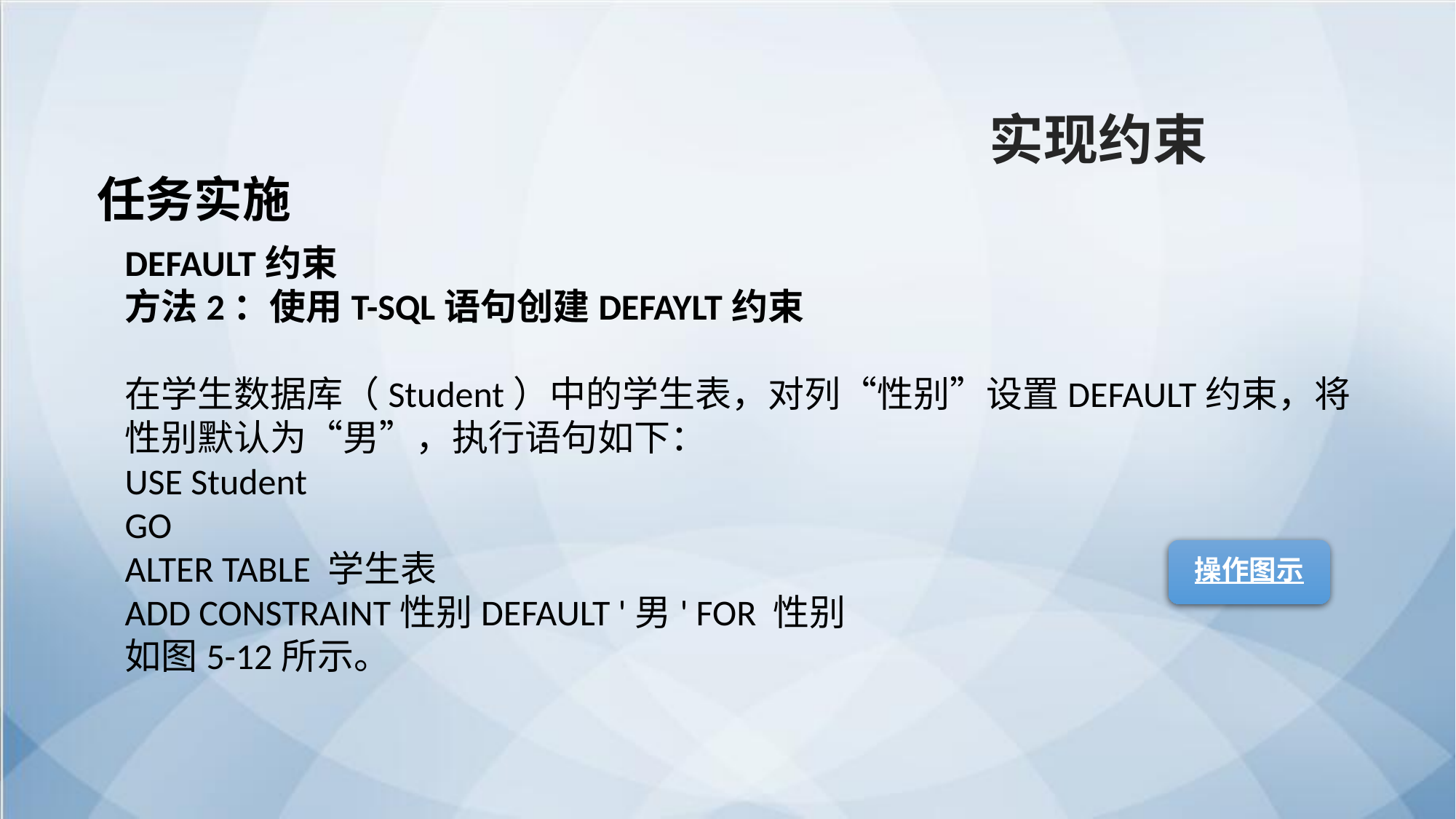

实现约束
任务实施
DEFAULT约束
方法2：使用T-SQL语句创建DEFAYLT约束

在学生数据库（Student）中的学生表，对列“性别”设置DEFAULT约束，将性别默认为“男”，执行语句如下：
USE Student
GO
ALTER TABLE 学生表
ADD CONSTRAINT性别DEFAULT '男' FOR 性别
如图5-12所示。

操作图示